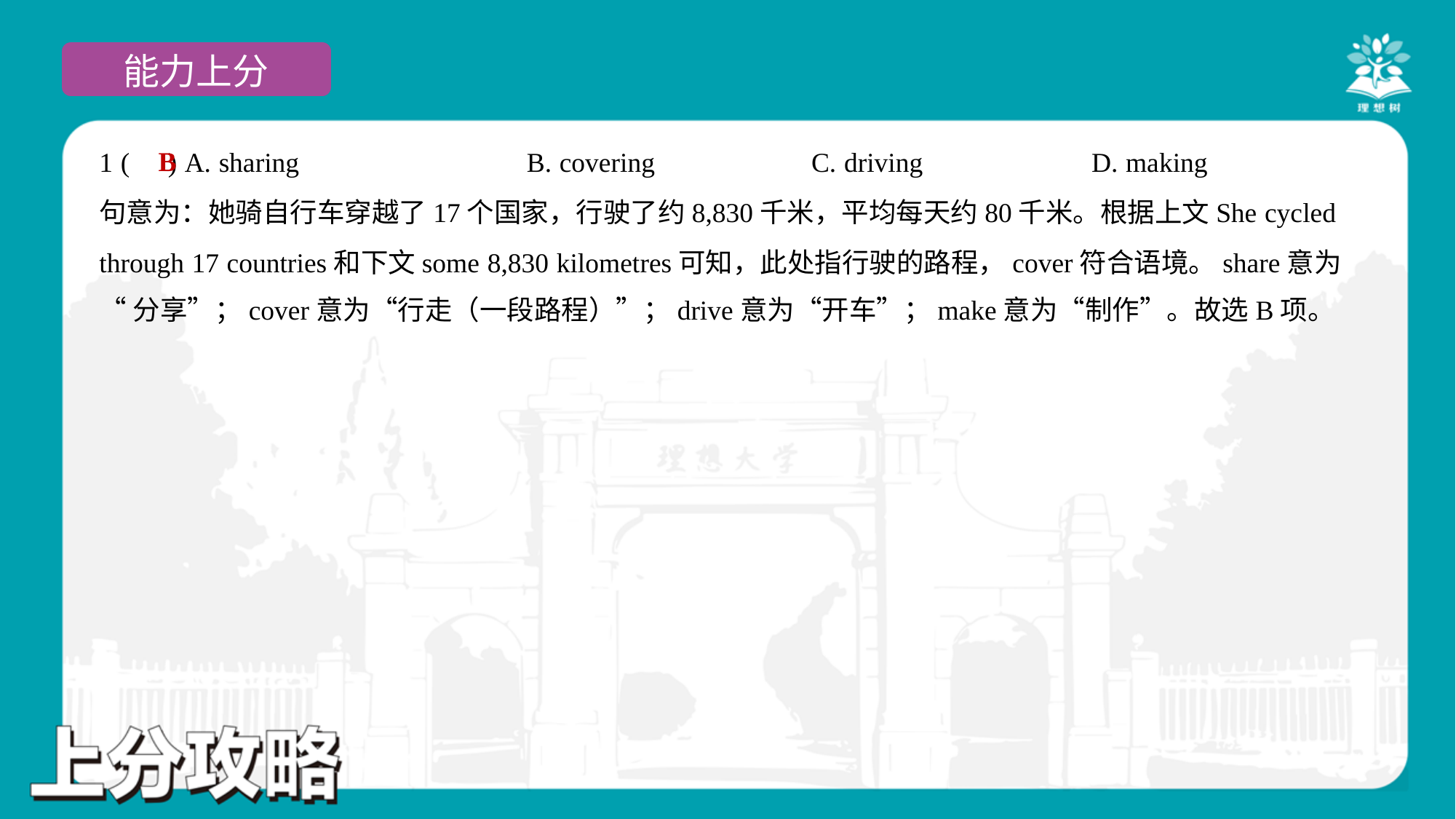

B
1 (     ) A. sharing	B. covering	C. driving	D. making
句意为：她骑自行车穿越了17个国家，行驶了约8,830千米，平均每天约80千米。根据上文She cycled
through 17 countries和下文some 8,830 kilometres可知，此处指行驶的路程，cover符合语境。share意为
“分享”；cover意为“行走（一段路程）”；drive意为“开车”；make意为“制作”。故选B项。